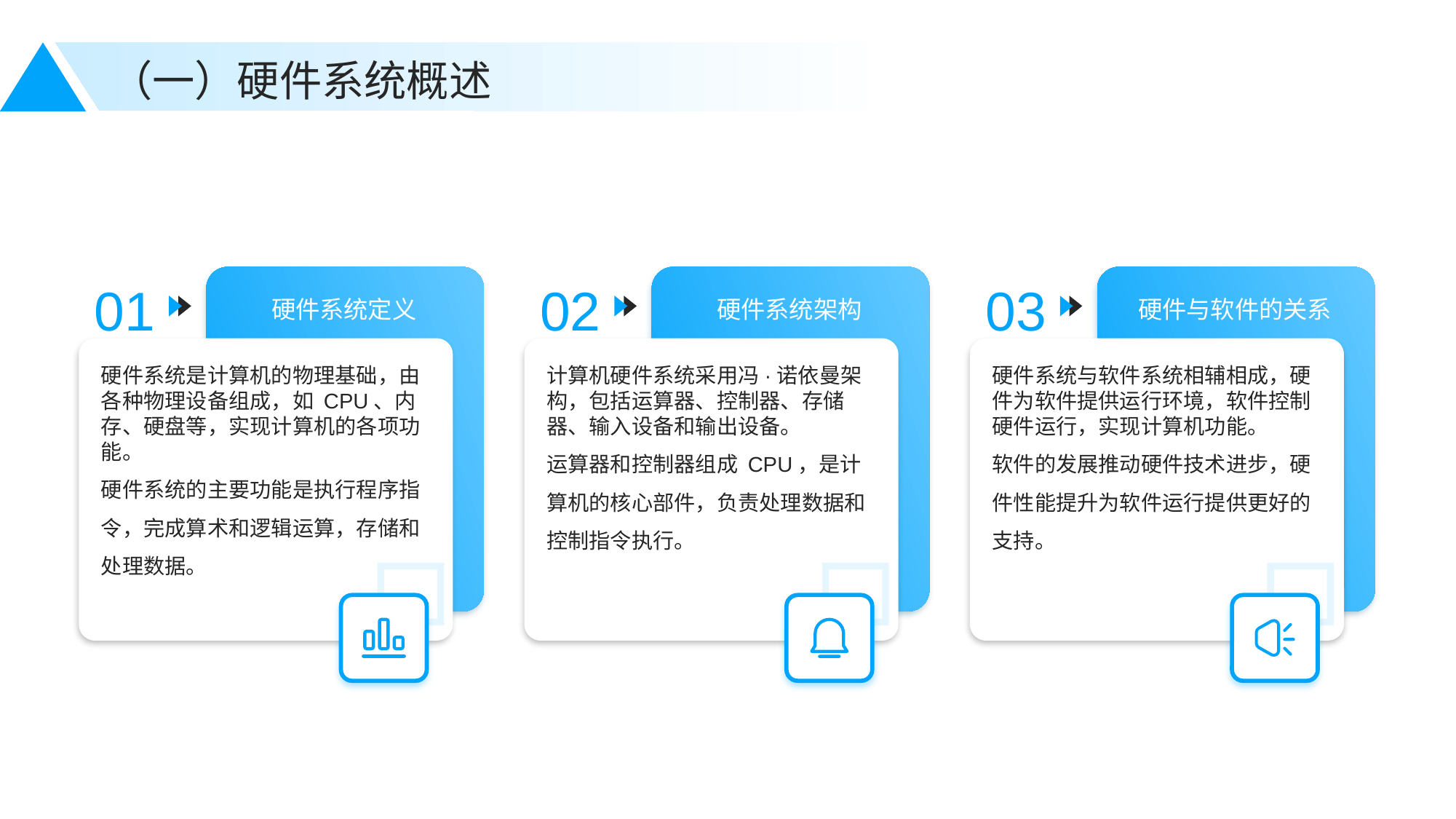

（一）硬件系统概述
01
02
03

硬件系统定义
硬件系统架构
硬件与软件的关系

硬件系统是计算机的物理基础，由各种物理设备组成，如 CPU、内存、硬盘等，实现计算机的各项功能。
硬件系统的主要功能是执行程序指令，完成算术和逻辑运算，存储和处理数据。
计算机硬件系统采用冯·诺依曼架构，包括运算器、控制器、存储器、输入设备和输出设备。
运算器和控制器组成 CPU，是计算机的核心部件，负责处理数据和控制指令执行。
硬件系统与软件系统相辅相成，硬件为软件提供运行环境，软件控制硬件运行，实现计算机功能。
软件的发展推动硬件技术进步，硬件性能提升为软件运行提供更好的支持。